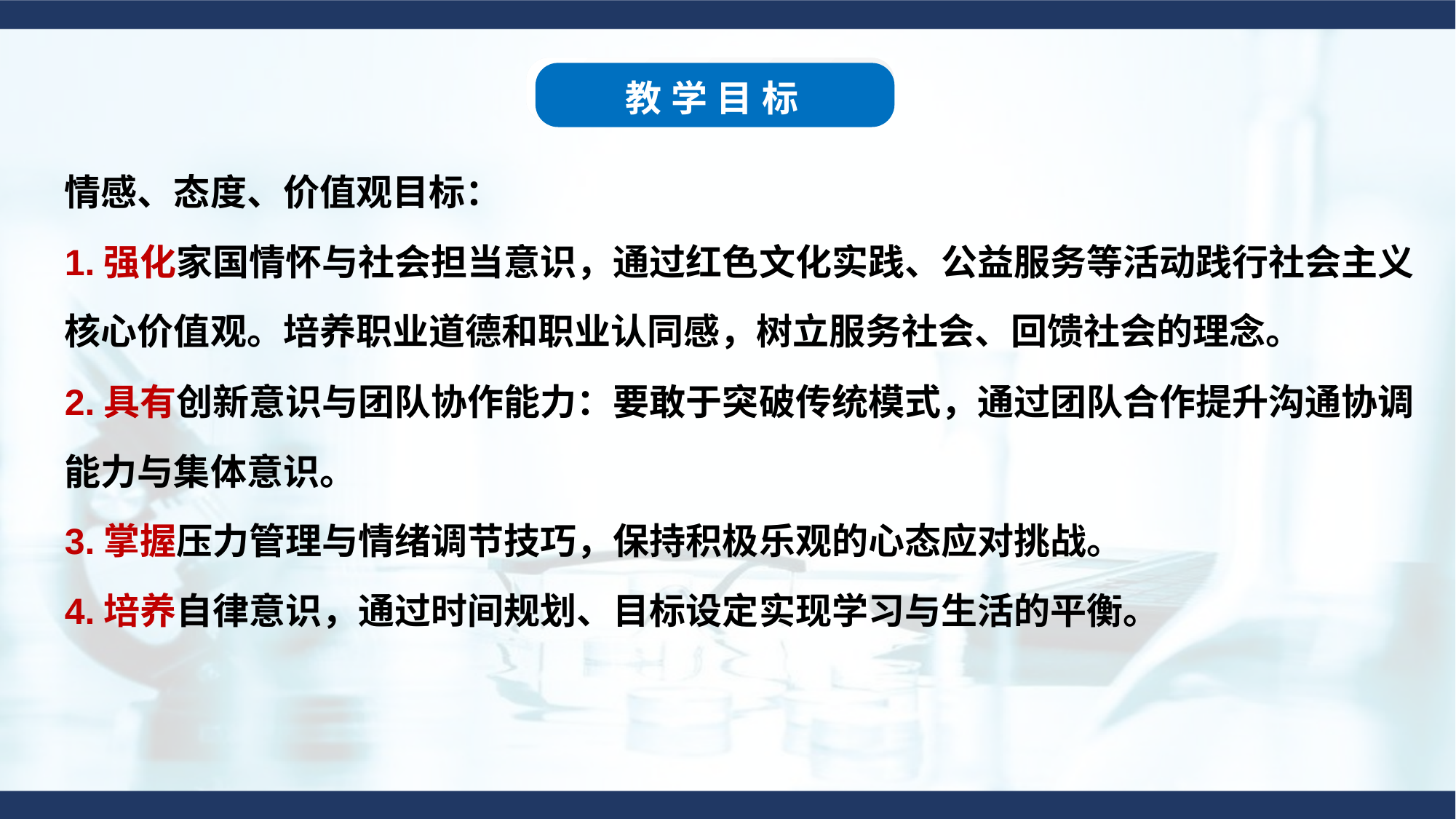

教学目标
情感、态度、价值观目标：
1.强化家国情怀与社会担当意识，通过红色文化实践、公益服务等活动践行社会主义核心价值观。培养职业道德和职业认同感，树立服务社会、回馈社会的理念。
2.具有创新意识与团队协作能力：要敢于突破传统模式，通过团队合作提升沟通协调能力与集体意识。
3.掌握压力管理与情绪调节技巧，保持积极乐观的心态应对挑战。
4.培养自律意识，通过时间规划、目标设定实现学习与生活的平衡。